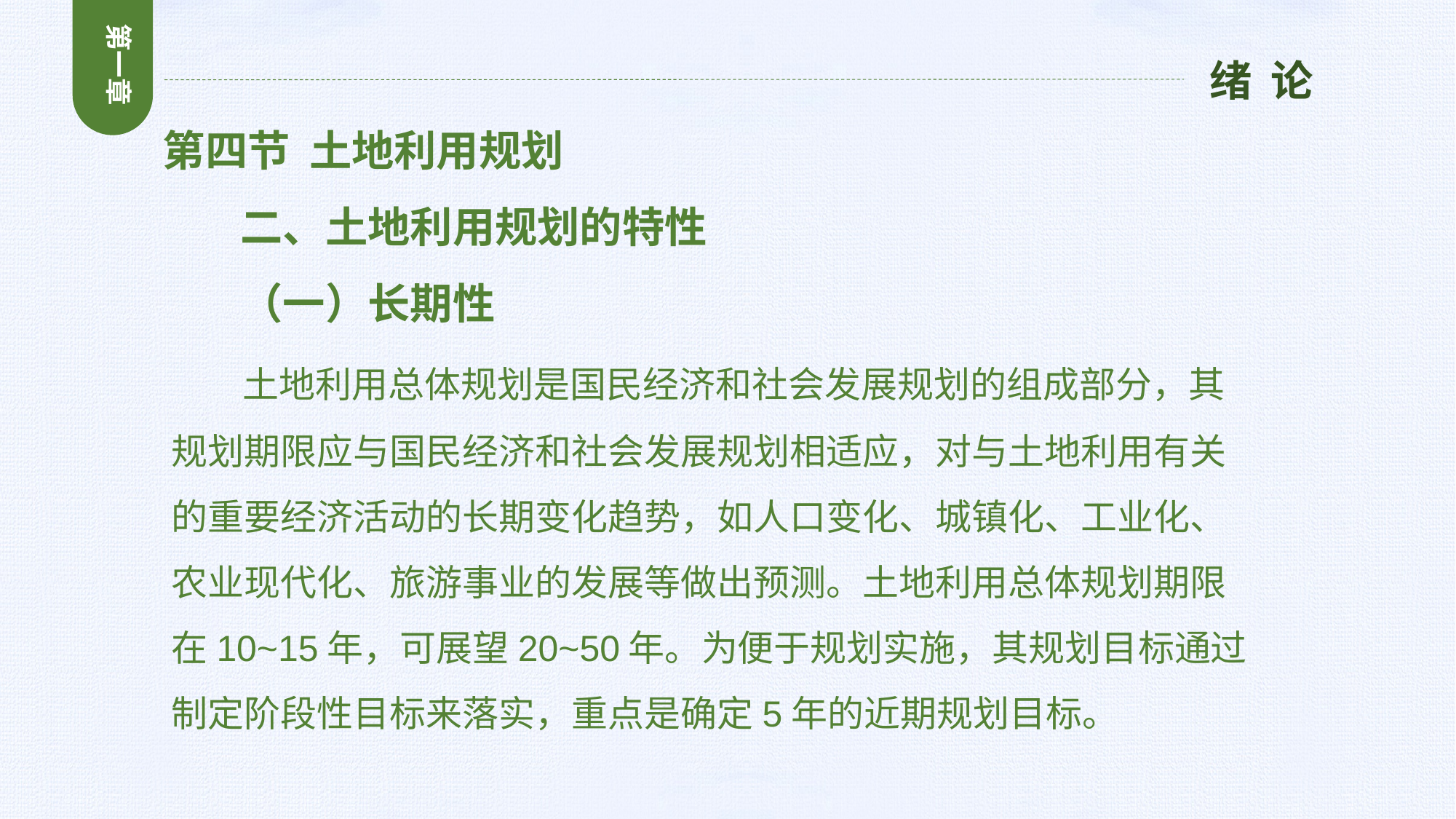

第一章
绪  论
第四节  土地利用规划
       二、土地利用规划的特性
       （一）长期性

       土地利用总体规划是国民经济和社会发展规划的组成部分，其规划期限应与国民经济和社会发展规划相适应，对与土地利用有关的重要经济活动的长期变化趋势，如人口变化、城镇化、工业化、农业现代化、旅游事业的发展等做出预测。土地利用总体规划期限在10~15年，可展望20~50年。为便于规划实施，其规划目标通过制定阶段性目标来落实，重点是确定5年的近期规划目标。